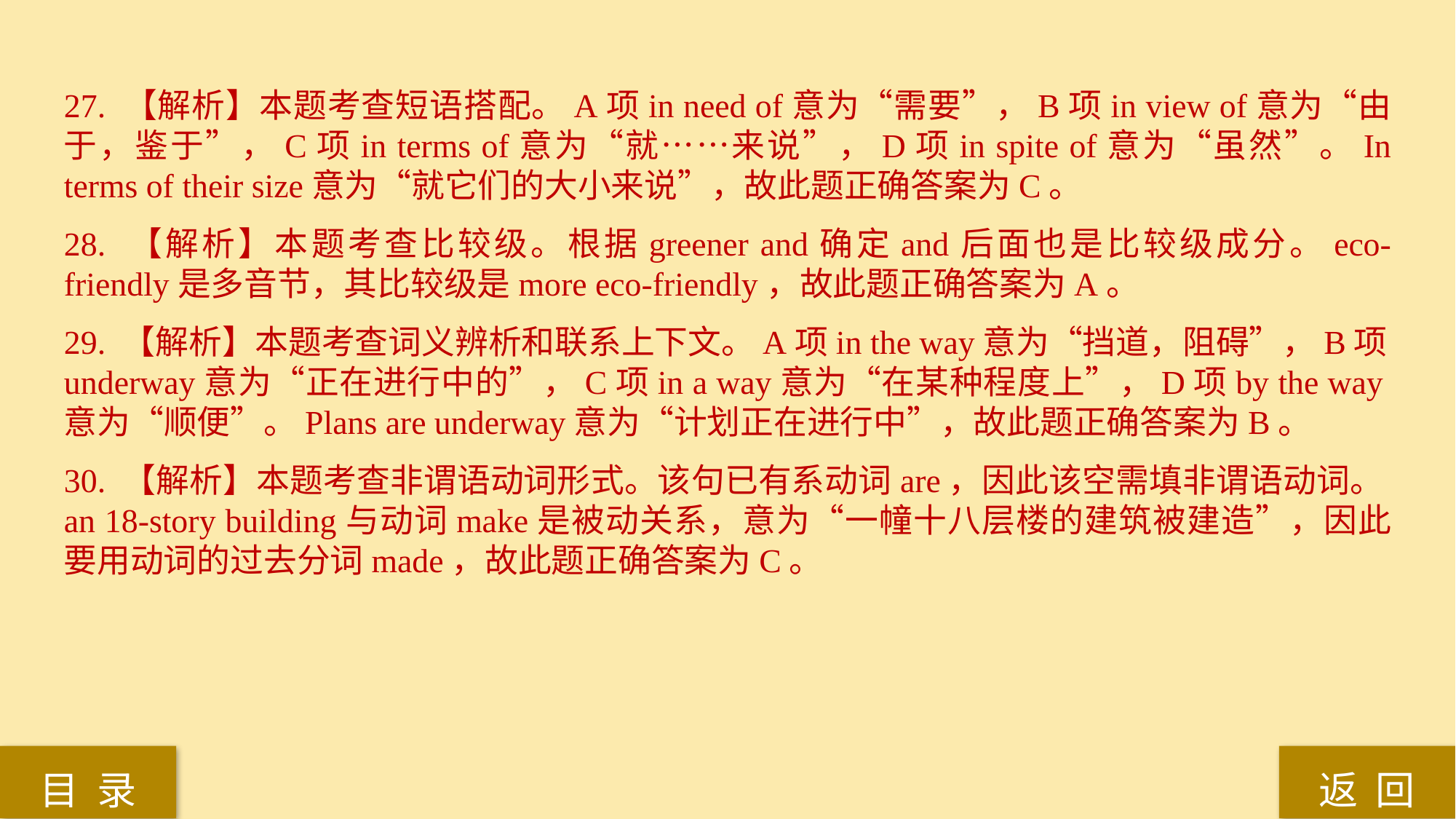

27. 【解析】本题考查短语搭配。A项in need of意为“需要”，B项in view of意为“由于，鉴于”，C项in terms of意为“就……来说”，D项in spite of意为“虽然”。In terms of their size意为“就它们的大小来说”，故此题正确答案为C。
28. 【解析】本题考查比较级。根据greener and确定and后面也是比较级成分。eco-friendly是多音节，其比较级是more eco-friendly，故此题正确答案为A。
29. 【解析】本题考查词义辨析和联系上下文。A项in the way意为“挡道，阻碍”，B项underway意为“正在进行中的”，C项in a way意为“在某种程度上”，D项by the way意为“顺便”。Plans are underway意为“计划正在进行中”，故此题正确答案为B。
30. 【解析】本题考查非谓语动词形式。该句已有系动词are，因此该空需填非谓语动词。an 18-story building与动词make是被动关系，意为“一幢十八层楼的建筑被建造”，因此要用动词的过去分词made，故此题正确答案为C。
返  回